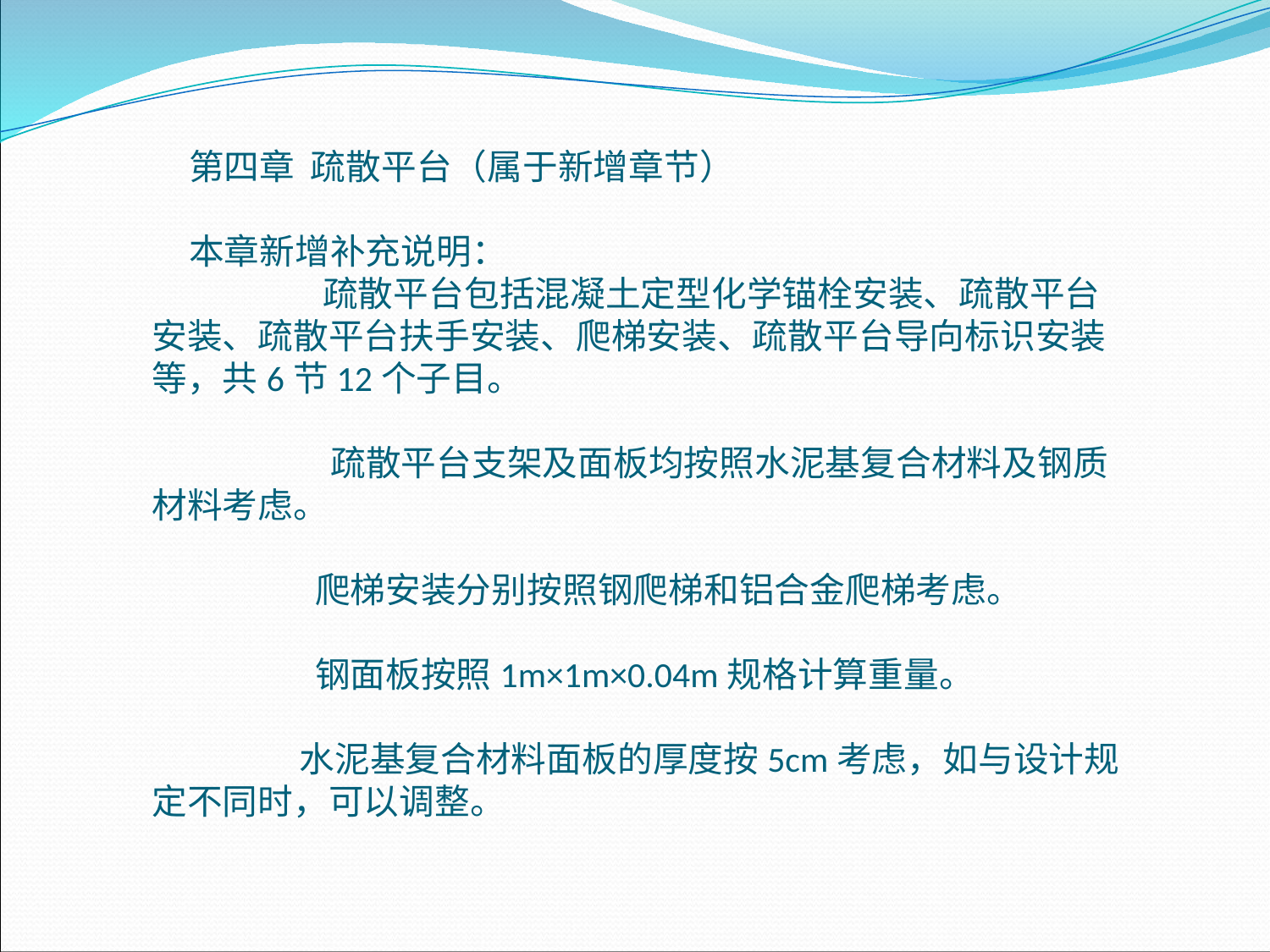

第四章  疏散平台（属于新增章节）
本章新增补充说明：                疏散平台包括混凝土定型化学锚栓安装、疏散平台安装、疏散平台扶手安装、爬梯安装、疏散平台导向标识安装等，共6节12个子目。
                 疏散平台支架及面板均按照水泥基复合材料及钢质材料考虑。
               爬梯安装分别按照钢爬梯和铝合金爬梯考虑。
               钢面板按照1m×1m×0.04m规格计算重量。
             水泥基复合材料面板的厚度按5cm考虑，如与设计规定不同时，可以调整。
89